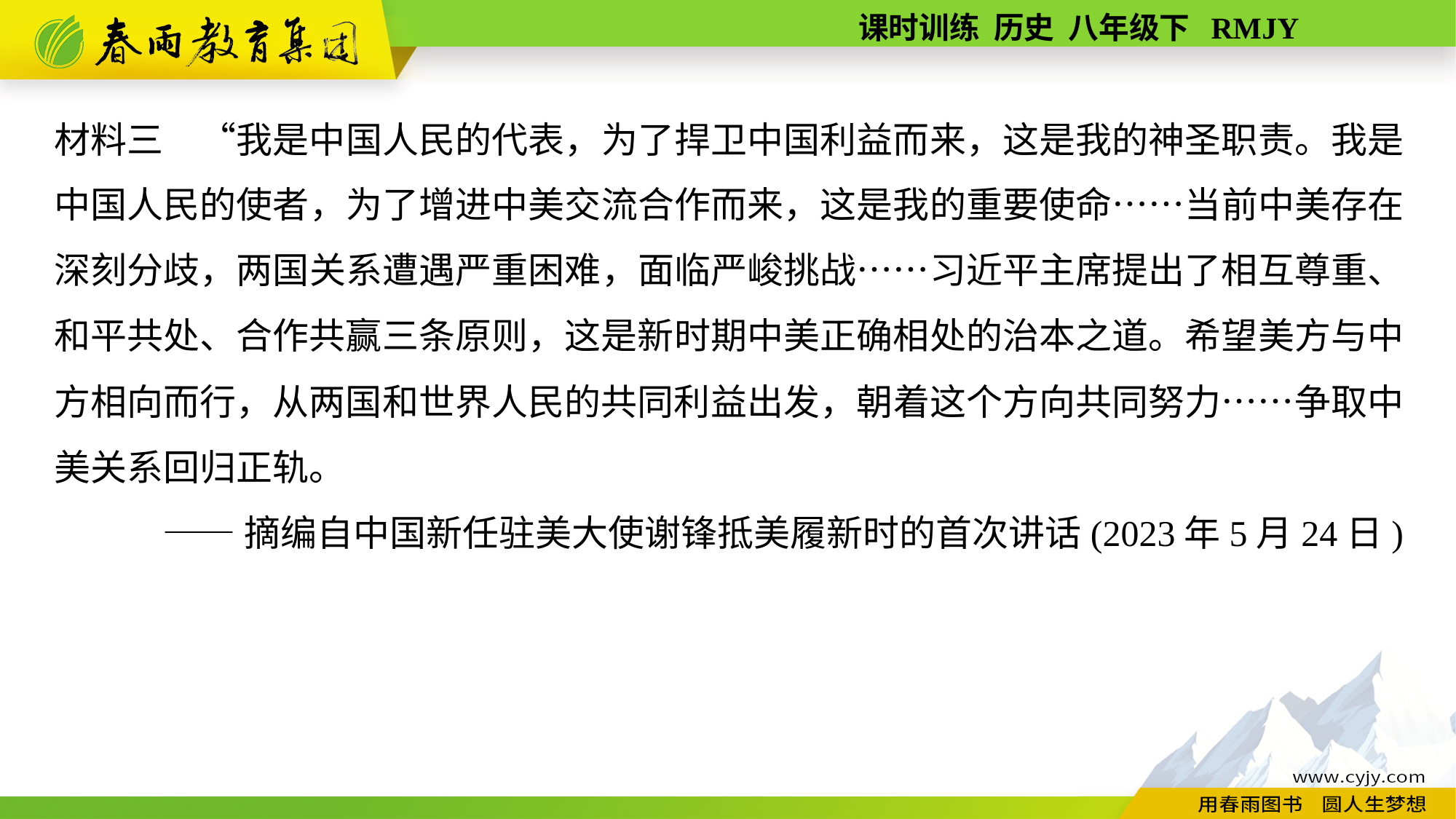

材料三　“我是中国人民的代表，为了捍卫中国利益而来，这是我的神圣职责。我是中国人民的使者，为了增进中美交流合作而来，这是我的重要使命……当前中美存在深刻分歧，两国关系遭遇严重困难，面临严峻挑战……习近平主席提出了相互尊重、和平共处、合作共赢三条原则，这是新时期中美正确相处的治本之道。希望美方与中方相向而行，从两国和世界人民的共同利益出发，朝着这个方向共同努力……争取中美关系回归正轨。
——摘编自中国新任驻美大使谢锋抵美履新时的首次讲话(2023年5月24日)